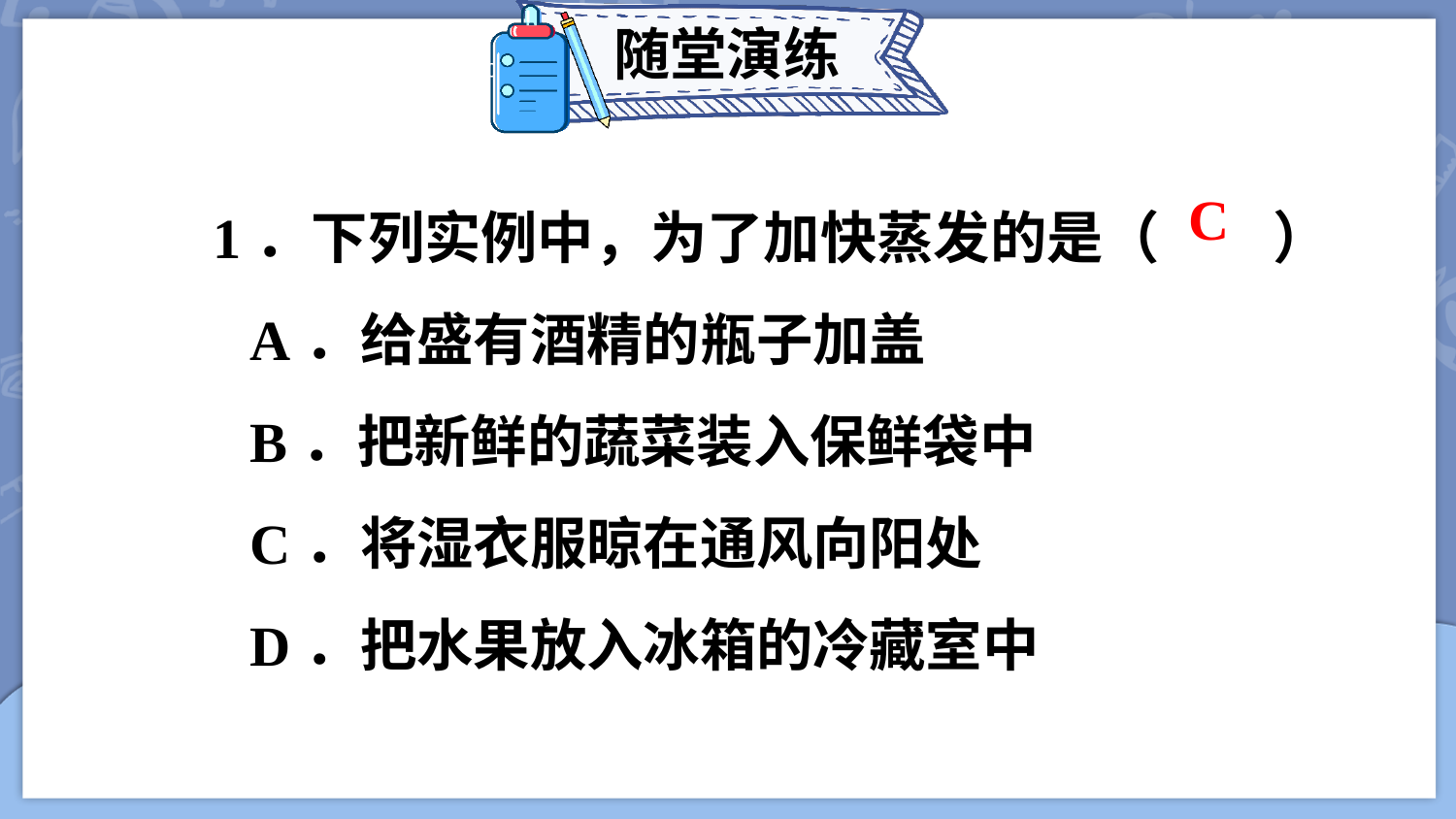

随堂演练
1．下列实例中，为了加快蒸发的是（　　）
A．给盛有酒精的瓶子加盖
B．把新鲜的蔬菜装入保鲜袋中
C．将湿衣服晾在通风向阳处
D．把水果放入冰箱的冷藏室中
C